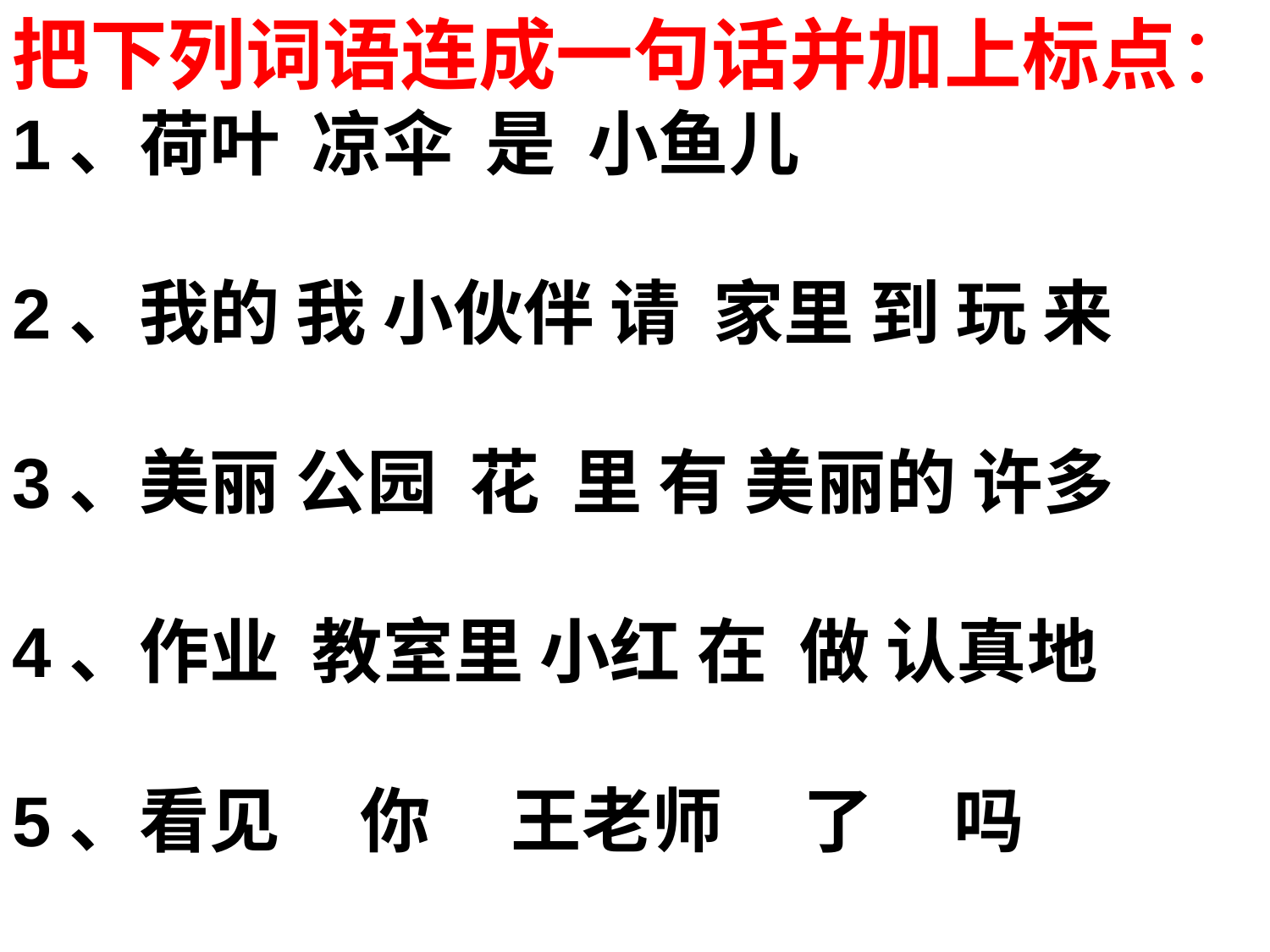

把下列词语连成一句话并加上标点：
1、荷叶  凉伞  是  小鱼儿

2、我的 我 小伙伴 请  家里 到 玩 来

3、美丽 公园  花  里 有 美丽的 许多

4、作业  教室里 小红 在  做 认真地

5、看见     你     王老师     了     吗